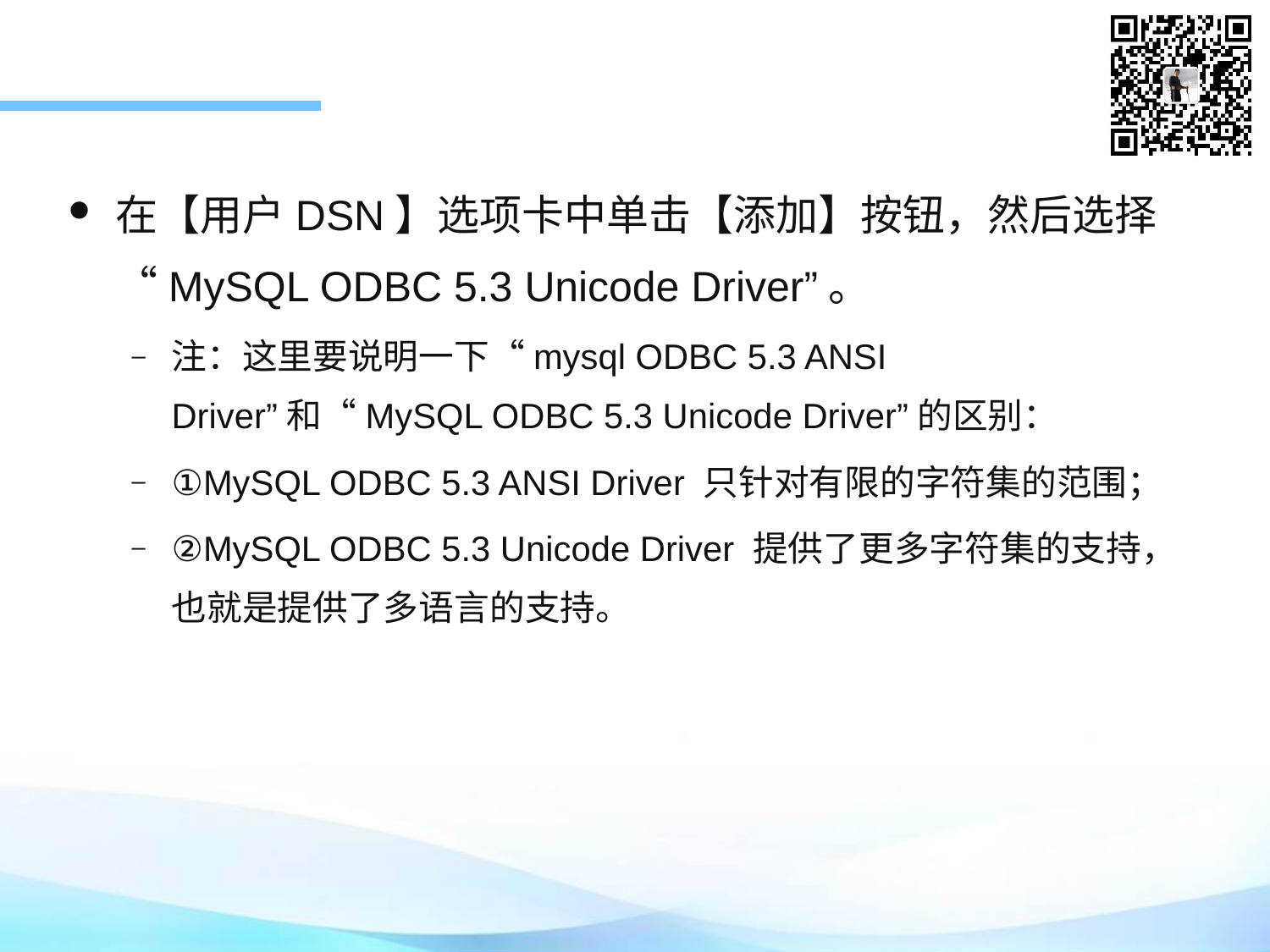

在【用户DSN】选项卡中单击【添加】按钮，然后选择“MySQL ODBC 5.3 Unicode Driver”。
注：这里要说明一下“mysql ODBC 5.3 ANSI Driver”和“MySQL ODBC 5.3 Unicode Driver”的区别：
①MySQL ODBC 5.3 ANSI Driver 只针对有限的字符集的范围；
②MySQL ODBC 5.3 Unicode Driver 提供了更多字符集的支持，也就是提供了多语言的支持。